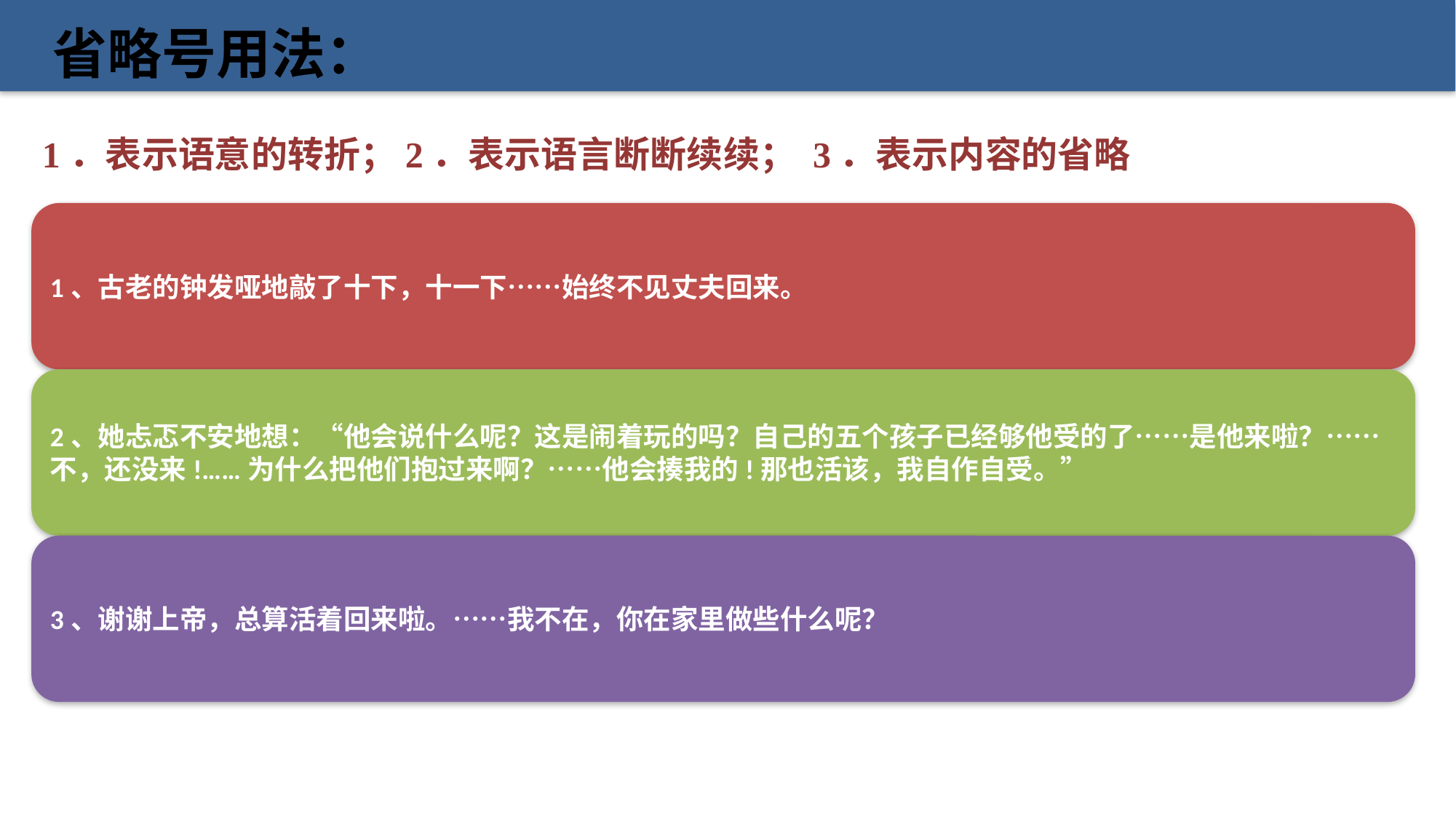

省略号用法：
1．表示语意的转折；2．表示语言断断续续； 3．表示内容的省略
1、古老的钟发哑地敲了十下，十一下……始终不见丈夫回来。
2、她忐忑不安地想：“他会说什么呢？这是闹着玩的吗？自己的五个孩子已经够他受的了……是他来啦？……不，还没来!……为什么把他们抱过来啊？……他会揍我的!那也活该，我自作自受。”
3、谢谢上帝，总算活着回来啦。……我不在，你在家里做些什么呢？